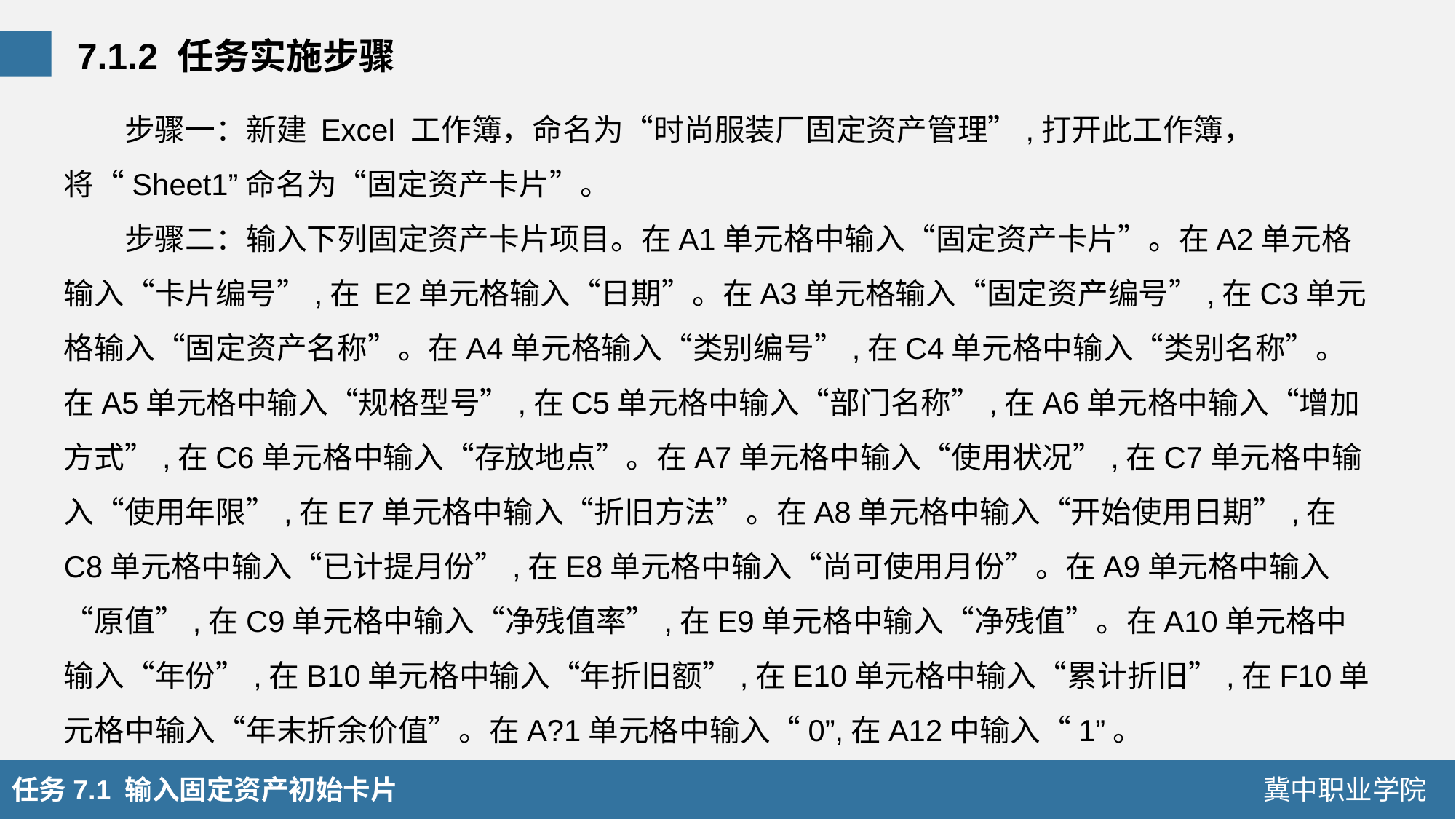

7.1.2 任务实施步骤
步骤一：新建 Excel 工作簿，命名为“时尚服装厂固定资产管理”,打开此工作簿，将“Sheet1”命名为“固定资产卡片”。
步骤二：输入下列固定资产卡片项目。在A1单元格中输入“固定资产卡片”。在A2单元格输入“卡片编号”,在 E2单元格输入“日期”。在A3单元格输入“固定资产编号”,在C3单元格输入“固定资产名称”。在A4单元格输入“类别编号”,在C4单元格中输入“类别名称”。在A5单元格中输入“规格型号”,在C5单元格中输入“部门名称”,在A6单元格中输入“增加方式”,在C6单元格中输入“存放地点”。在A7单元格中输入“使用状况”,在C7单元格中输入“使用年限”,在E7单元格中输入“折旧方法”。在A8单元格中输入“开始使用日期”,在C8单元格中输入“已计提月份”,在E8单元格中输入“尚可使用月份”。在A9单元格中输入“原值”,在C9单元格中输入“净残值率”,在E9单元格中输入“净残值”。在A10单元格中输入“年份”,在B10单元格中输入“年折旧额”,在E10单元格中输入“累计折旧”,在F10单元格中输入“年末折余价值”。在A?1单元格中输入“0”,在A12中输入“1”。

任务7.1 输入固定资产初始卡片
冀中职业学院